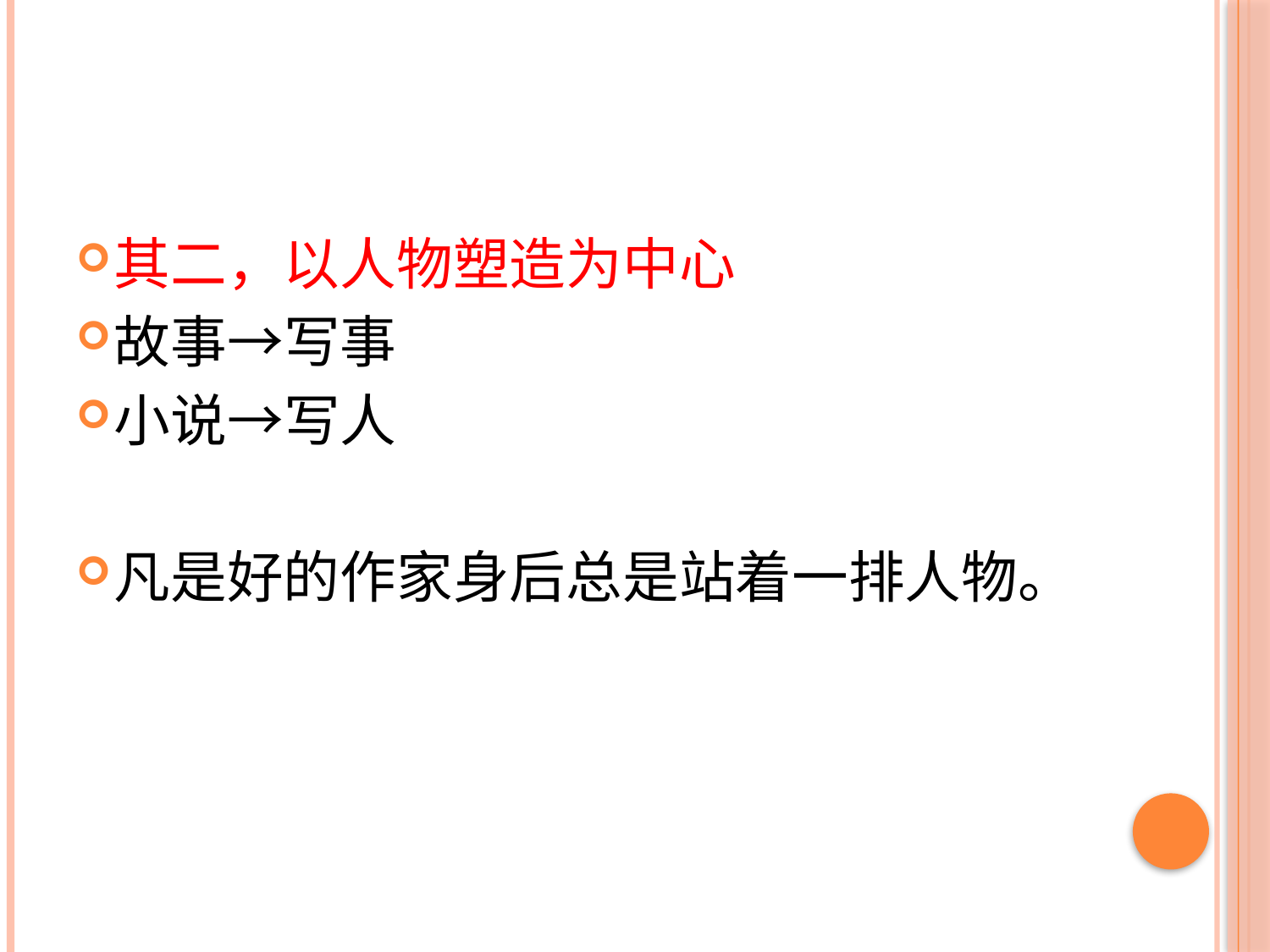

#
其二，以人物塑造为中心
故事→写事
小说→写人

凡是好的作家身后总是站着一排人物。